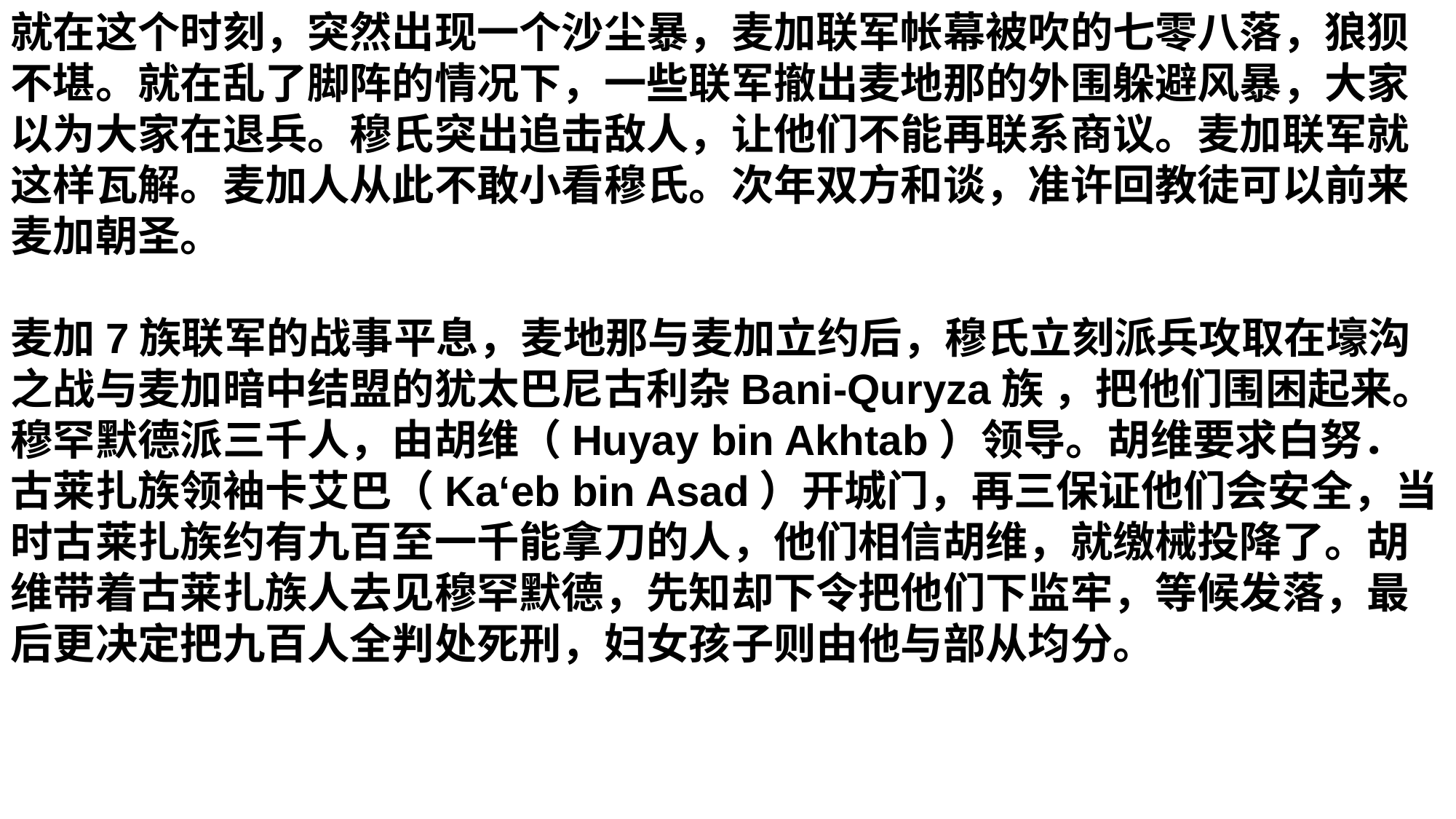

就在这个时刻，突然出现一个沙尘暴，麦加联军帐幕被吹的七零八落，狼狈不堪。就在乱了脚阵的情况下，一些联军撤出麦地那的外围躲避风暴，大家以为大家在退兵。穆氏突出追击敌人，让他们不能再联系商议。麦加联军就这样瓦解。麦加人从此不敢小看穆氏。次年双方和谈，准许回教徒可以前来麦加朝圣。

麦加7族联军的战事平息，麦地那与麦加立约后，穆氏立刻派兵攻取在壕沟之战与麦加暗中结盟的犹太巴尼古利杂Bani-Quryza族 ，把他们围困起来。穆罕默德派三千人，由胡维（Huyay bin Akhtab）领导。胡维要求白努．古莱扎族领袖卡艾巴（Ka‘eb bin Asad）开城门，再三保证他们会安全，当时古莱扎族约有九百至一千能拿刀的人，他们相信胡维，就缴械投降了。胡维带着古莱扎族人去见穆罕默德，先知却下令把他们下监牢，等候发落，最后更决定把九百人全判处死刑，妇女孩子则由他与部从均分。